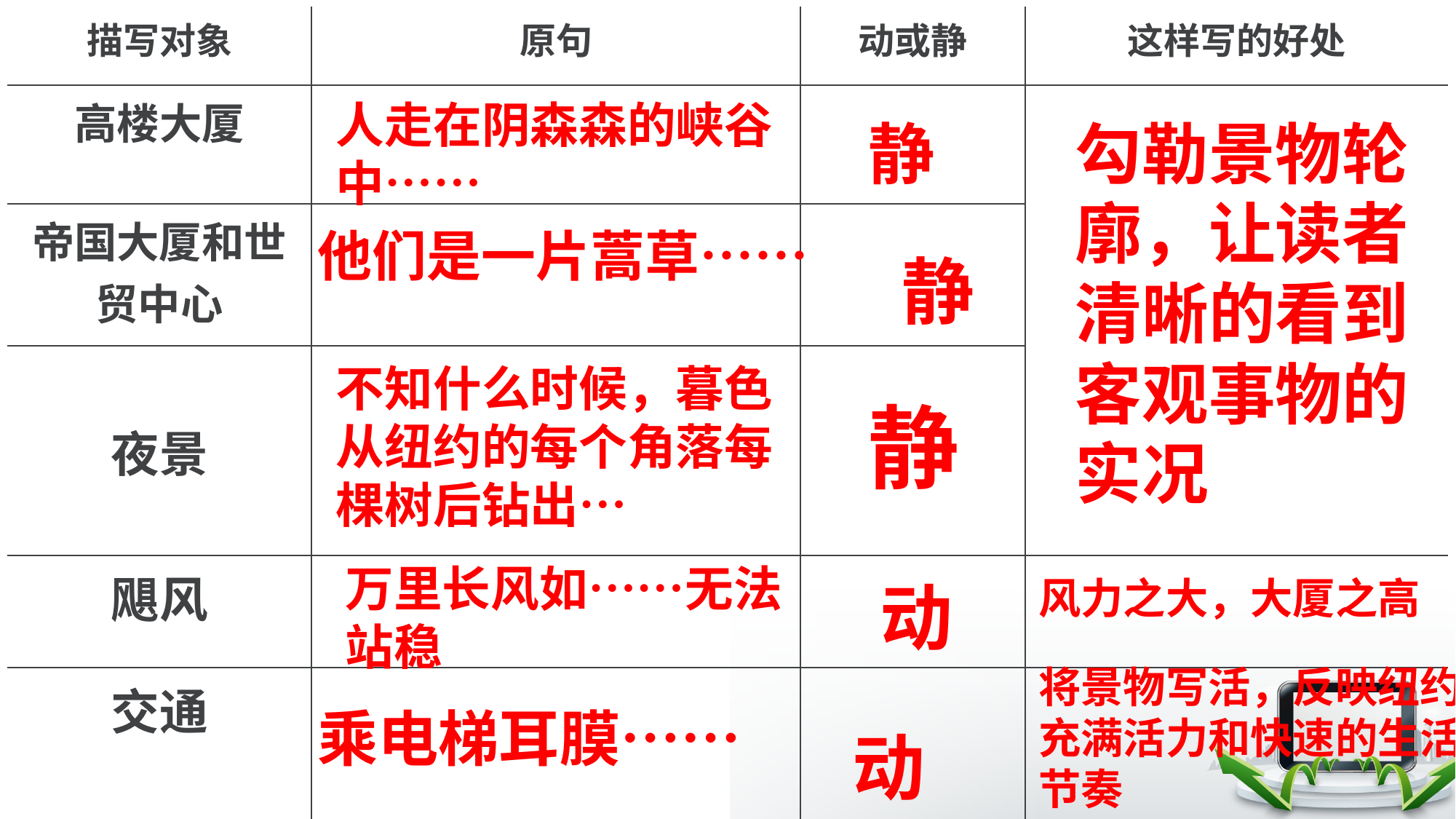

| 描写对象 | 原句 | 动或静 | 这样写的好处 |
| --- | --- | --- | --- |
| 高楼大厦 |  |  |  |
| 帝国大厦和世贸中心 |  |  |  |
| 夜景 |  |  |  |
| 飓风 |  |  |  |
| 交通 |  |  |  |
人走在阴森森的峡谷中……
静
勾勒景物轮廓，让读者清晰的看到客观事物的实况
他们是一片蒿草……
静
不知什么时候，暮色从纽约的每个角落每棵树后钻出…
静
万里长风如……无法站稳
动
风力之大，大厦之高
将景物写活，反映纽约充满活力和快速的生活节奏
乘电梯耳膜……
动